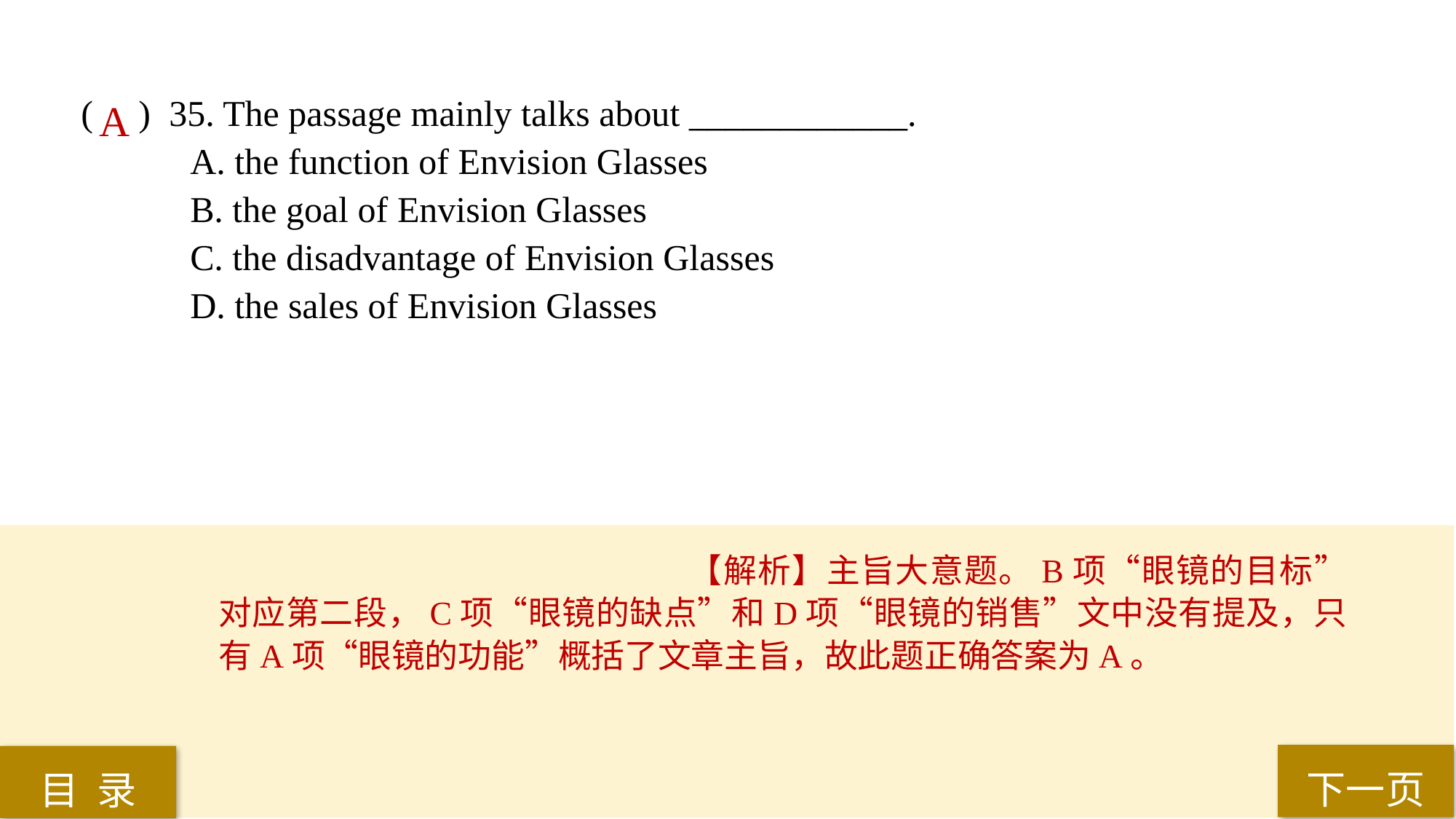

(     )  35. The passage mainly talks about ____________.
A. the function of Envision Glasses
B. the goal of Envision Glasses
C. the disadvantage of Envision Glasses
D. the sales of Envision Glasses
A
【解析】主旨大意题。B项“眼镜的目标”对应第二段，C项“眼镜的缺点”和D项“眼镜的销售”文中没有提及，只有A项“眼镜的功能”概括了文章主旨，故此题正确答案为A。